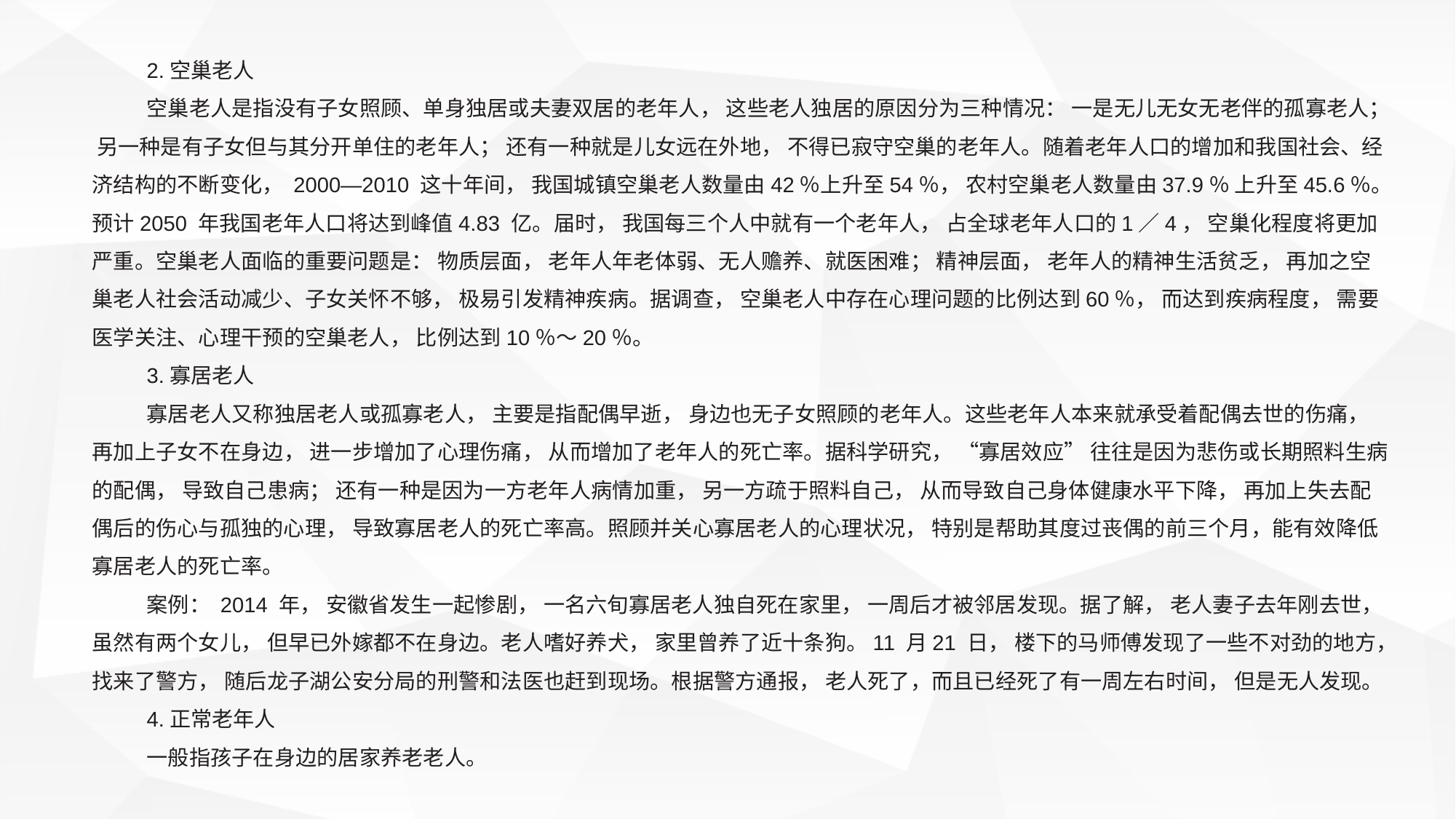

2.空巢老人
空巢老人是指没有子女照顾、单身独居或夫妻双居的老年人， 这些老人独居的原因分为三种情况： 一是无儿无女无老伴的孤寡老人； 另一种是有子女但与其分开单住的老年人； 还有一种就是儿女远在外地， 不得已寂守空巢的老年人。随着老年人口的增加和我国社会、经济结构的不断变化， 2000—2010 这十年间， 我国城镇空巢老人数量由42％上升至54％， 农村空巢老人数量由37.9％ 上升至45.6％。预计2050 年我国老年人口将达到峰值4.83 亿。届时， 我国每三个人中就有一个老年人， 占全球老年人口的1／4， 空巢化程度将更加严重。空巢老人面临的重要问题是： 物质层面， 老年人年老体弱、无人赡养、就医困难； 精神层面， 老年人的精神生活贫乏， 再加之空巢老人社会活动减少、子女关怀不够， 极易引发精神疾病。据调查， 空巢老人中存在心理问题的比例达到60％， 而达到疾病程度， 需要医学关注、心理干预的空巢老人， 比例达到10％～20％。
3.寡居老人
寡居老人又称独居老人或孤寡老人， 主要是指配偶早逝， 身边也无子女照顾的老年人。这些老年人本来就承受着配偶去世的伤痛， 再加上子女不在身边， 进一步增加了心理伤痛， 从而增加了老年人的死亡率。据科学研究， “寡居效应” 往往是因为悲伤或长期照料生病的配偶， 导致自己患病； 还有一种是因为一方老年人病情加重， 另一方疏于照料自己， 从而导致自己身体健康水平下降， 再加上失去配偶后的伤心与孤独的心理， 导致寡居老人的死亡率高。照顾并关心寡居老人的心理状况， 特别是帮助其度过丧偶的前三个月，能有效降低寡居老人的死亡率。
案例： 2014 年， 安徽省发生一起惨剧， 一名六旬寡居老人独自死在家里， 一周后才被邻居发现。据了解， 老人妻子去年刚去世， 虽然有两个女儿， 但早已外嫁都不在身边。老人嗜好养犬， 家里曾养了近十条狗。11 月21 日， 楼下的马师傅发现了一些不对劲的地方，找来了警方， 随后龙子湖公安分局的刑警和法医也赶到现场。根据警方通报， 老人死了，而且已经死了有一周左右时间， 但是无人发现。
4.正常老年人
一般指孩子在身边的居家养老老人。